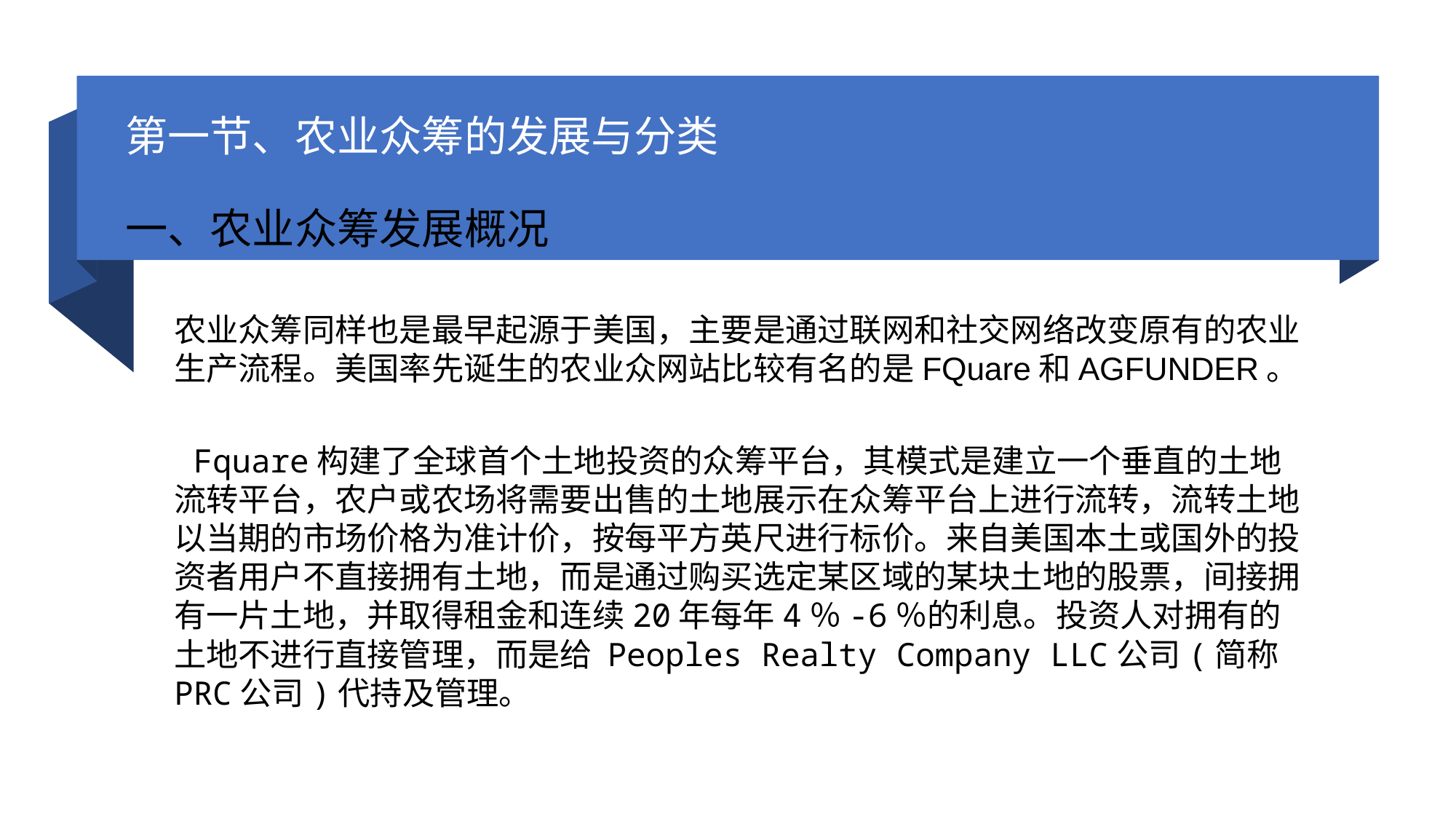

# 第一节、农业众筹的发展与分类 一、农业众筹发展概况

农业众筹同样也是最早起源于美国，主要是通过联网和社交网络改变原有的农业生产流程。美国率先诞生的农业众网站比较有名的是FQuare和AGFUNDER。
 Fquare构建了全球首个土地投资的众筹平台，其模式是建立一个垂直的土地流转平台，农户或农场将需要出售的土地展示在众筹平台上进行流转，流转土地以当期的市场价格为准计价，按每平方英尺进行标价。来自美国本土或国外的投资者用户不直接拥有土地，而是通过购买选定某区域的某块土地的股票，间接拥有一片土地，并取得租金和连续20年每年4％-6％的利息。投资人对拥有的土地不进行直接管理，而是给 Peoples Realty Company LLC公司(简称PRC公司)代持及管理。